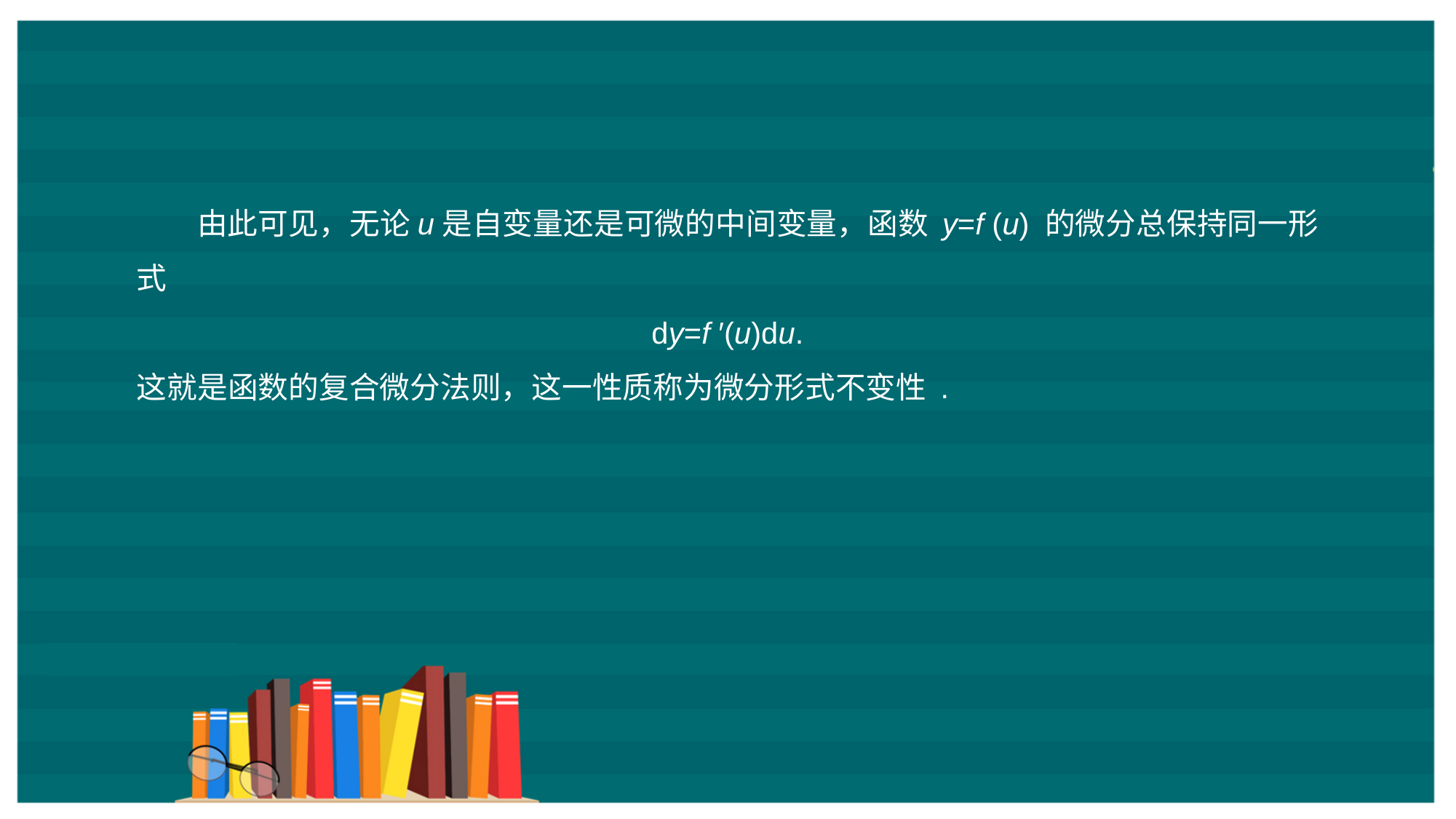

由此可见，无论u是自变量还是可微的中间变量，函数 y=f (u) 的微分总保持同一形式
dy=f ′(u)du.
这就是函数的复合微分法则，这一性质称为微分形式不变性 .